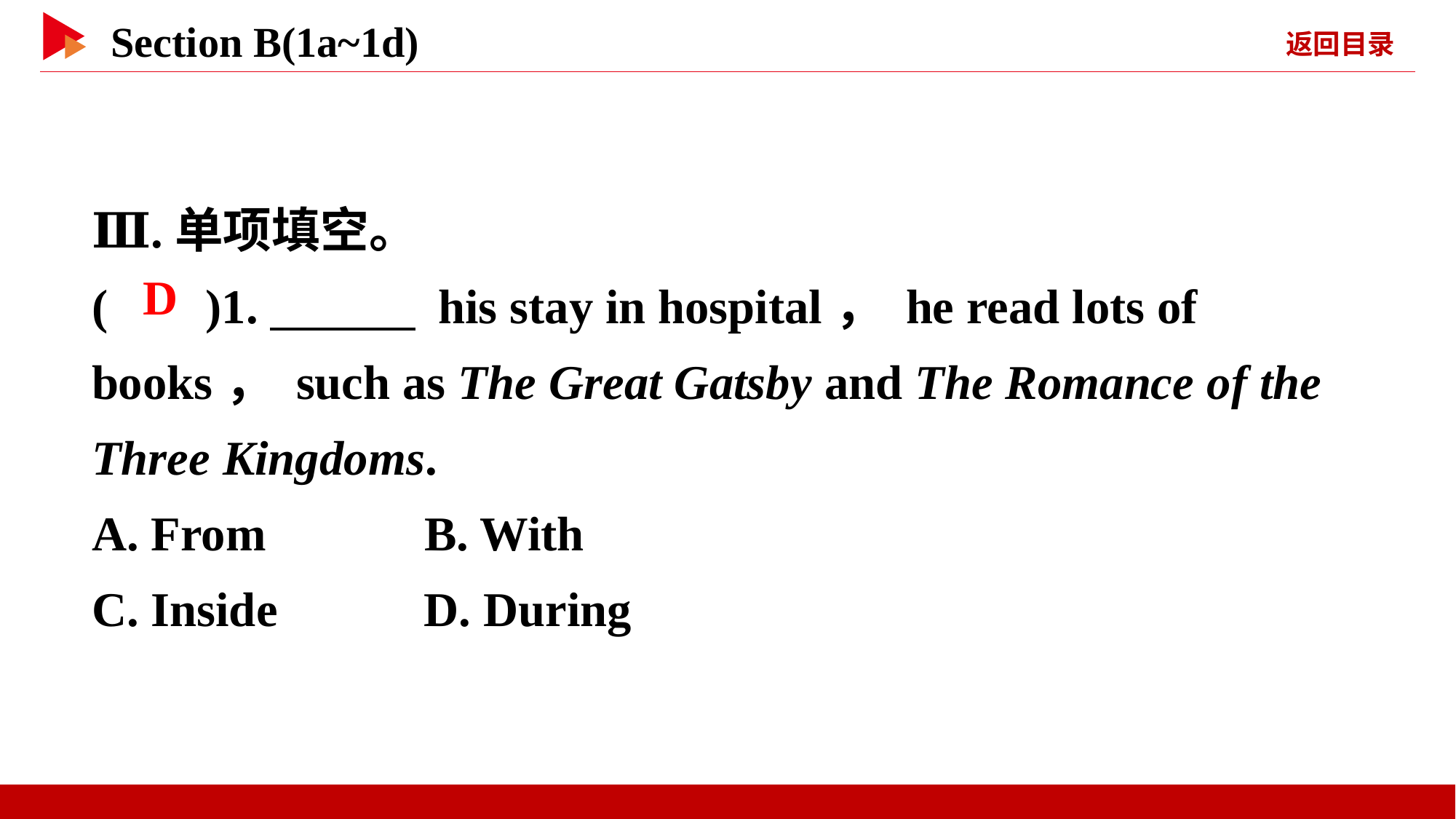

Ⅲ.单项填空。
(        )1.　　　 his stay in hospital， he read lots of books， such as The Great Gatsby and The Romance of the Three Kingdoms.
A. From             B. With
C. Inside            D. During
   D